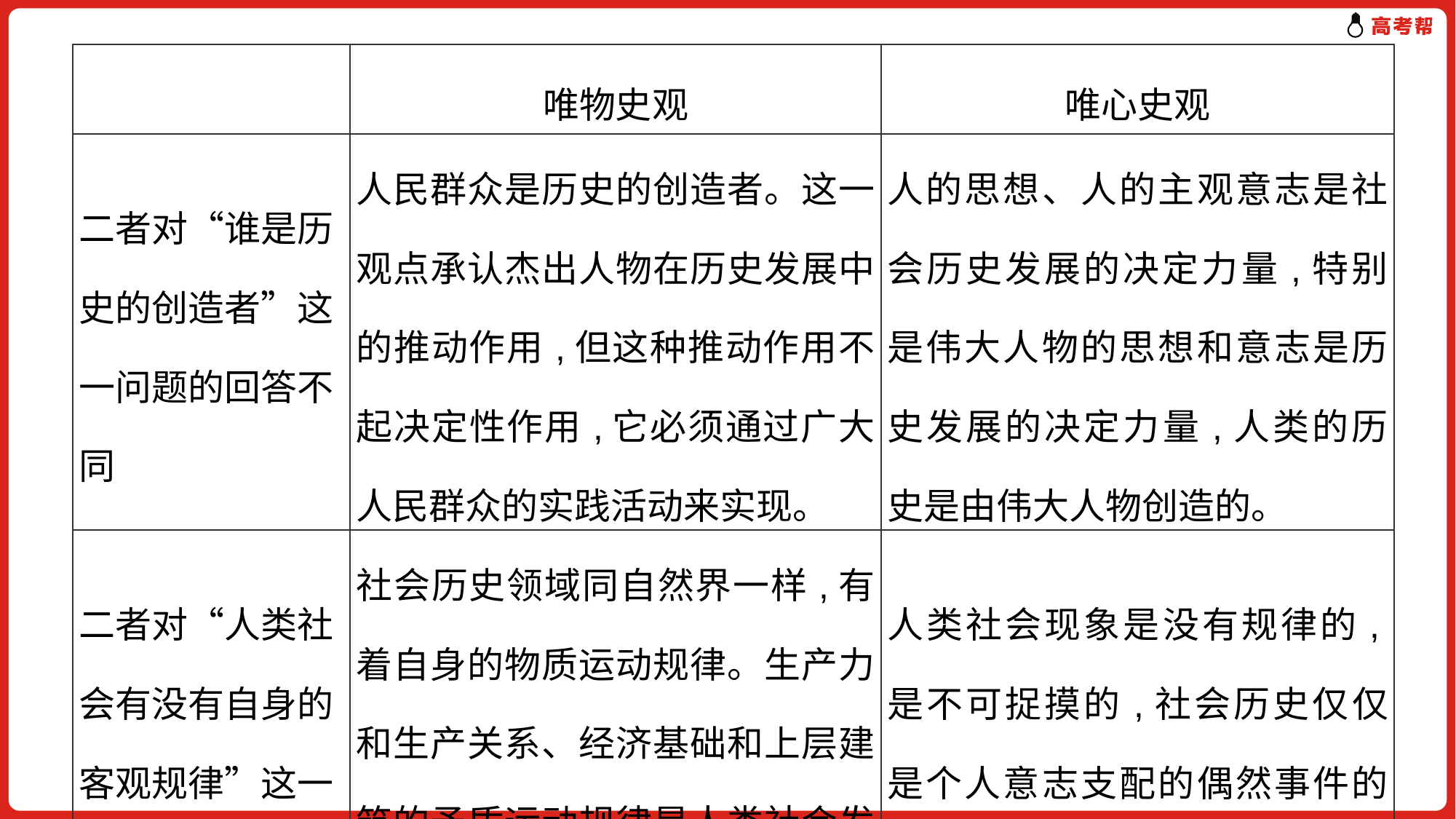

|  | 唯物史观 | 唯心史观 |
| --- | --- | --- |
| 二者对“谁是历史的创造者”这一问题的回答不同 | 人民群众是历史的创造者。这一观点承认杰出人物在历史发展中的推动作用,但这种推动作用不起决定性作用,它必须通过广大人民群众的实践活动来实现。 | 人的思想、人的主观意志是社会历史发展的决定力量,特别是伟大人物的思想和意志是历史发展的决定力量,人类的历史是由伟大人物创造的。 |
| 二者对“人类社会有没有自身的客观规律”这一问题的回答不同 | 社会历史领域同自然界一样,有着自身的物质运动规律。生产力和生产关系、经济基础和上层建筑的矛盾运动规律是人类社会发展的基本规律。 | 人类社会现象是没有规律的,是不可捉摸的,社会历史仅仅是个人意志支配的偶然事件的堆积。 |